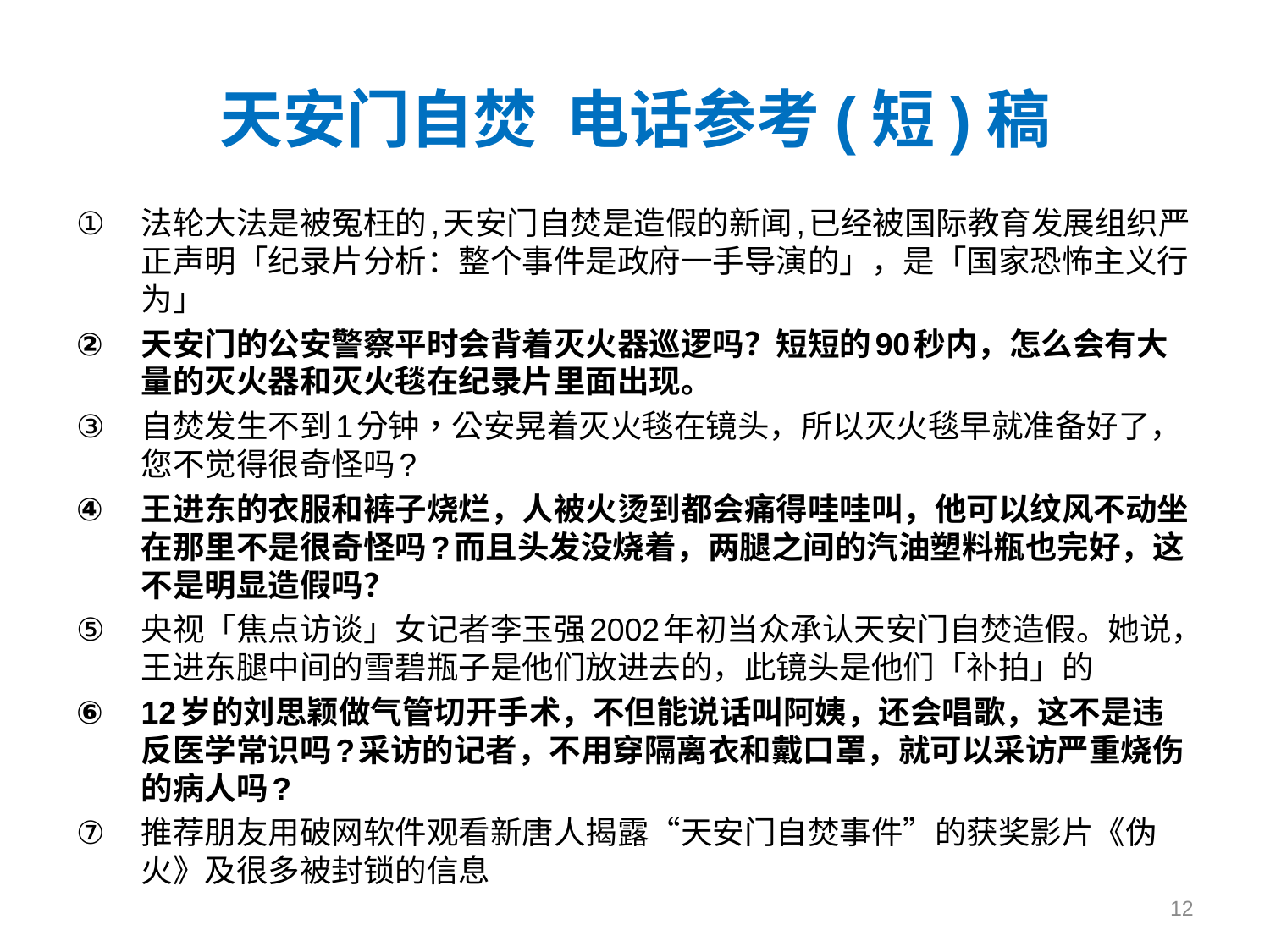

# 天安门自焚  电话参考(短)稿
法轮大法是被冤枉的,天安门自焚是造假的新闻,已经被国际教育发展组织严正声明「纪录片分析：整个事件是政府一手导演的」，是「国家恐怖主义行为」
天安门的公安警察平时会背着灭火器巡逻吗？短短的90秒内，怎么会有大量的灭火器和灭火毯在纪录片里面出现。
自焚发生不到1分钟，公安晃着灭火毯在镜头，所以灭火毯早就准备好了，您不觉得很奇怪吗?
王进东的衣服和裤子烧烂，人被火烫到都会痛得哇哇叫，他可以纹风不动坐在那里不是很奇怪吗?而且头发没烧着，两腿之间的汽油塑料瓶也完好，这不是明显造假吗？
央视「焦点访谈」女记者李玉强2002年初当众承认天安门自焚造假。她说，王进东腿中间的雪碧瓶子是他们放进去的，此镜头是他们「补拍」的
12岁的刘思颖做气管切开手术，不但能说话叫阿姨，还会唱歌，这不是违反医学常识吗?采访的记者，不用穿隔离衣和戴口罩，就可以采访严重烧伤的病人吗?
推荐朋友用破网软件观看新唐人揭露“天安门自焚事件”的获奖影片《伪火》及很多被封锁的信息

12